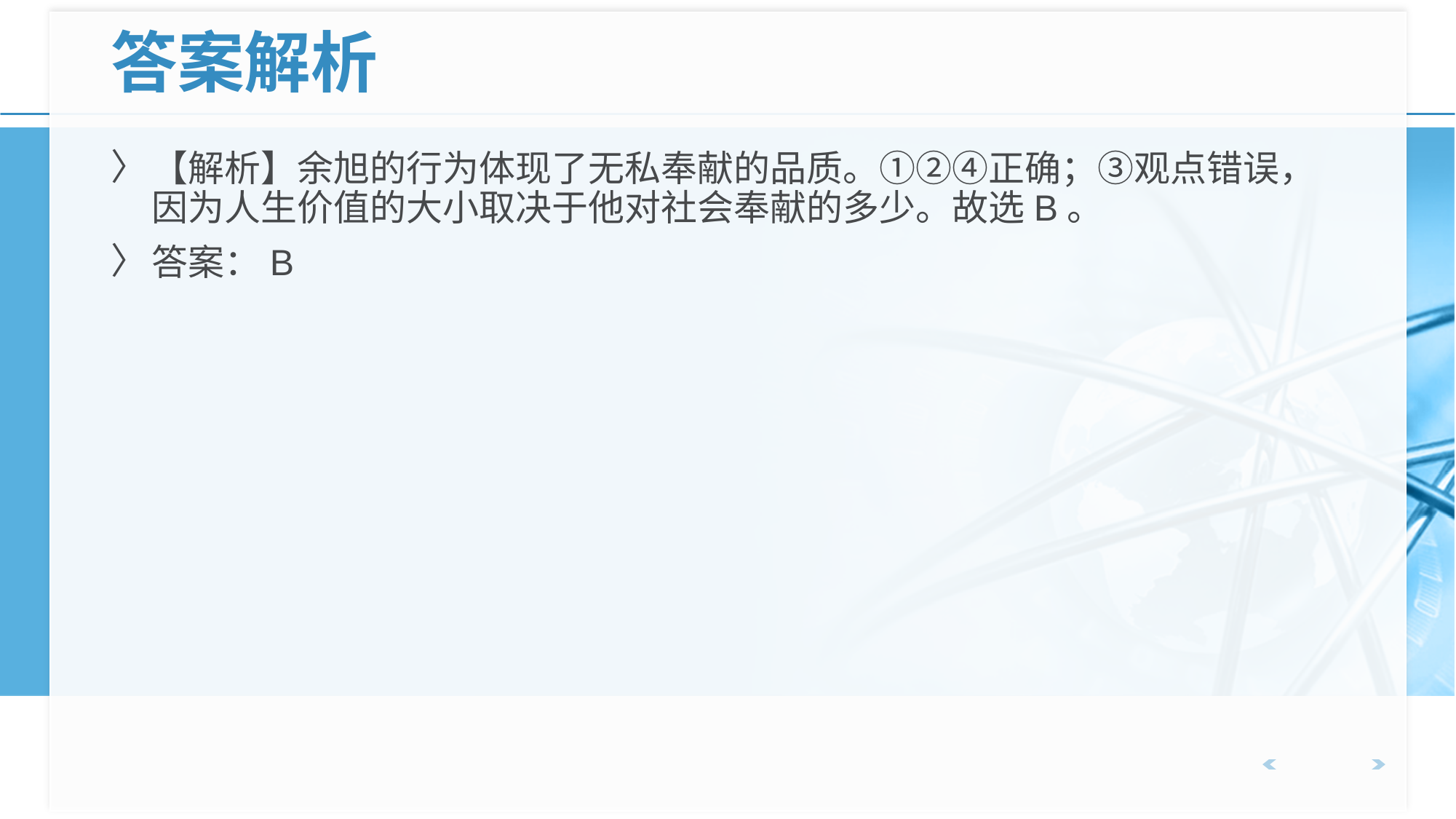

# 答案解析
【解析】余旭的行为体现了无私奉献的品质。①②④正确；③观点错误，因为人生价值的大小取决于他对社会奉献的多少。故选B。
答案：B